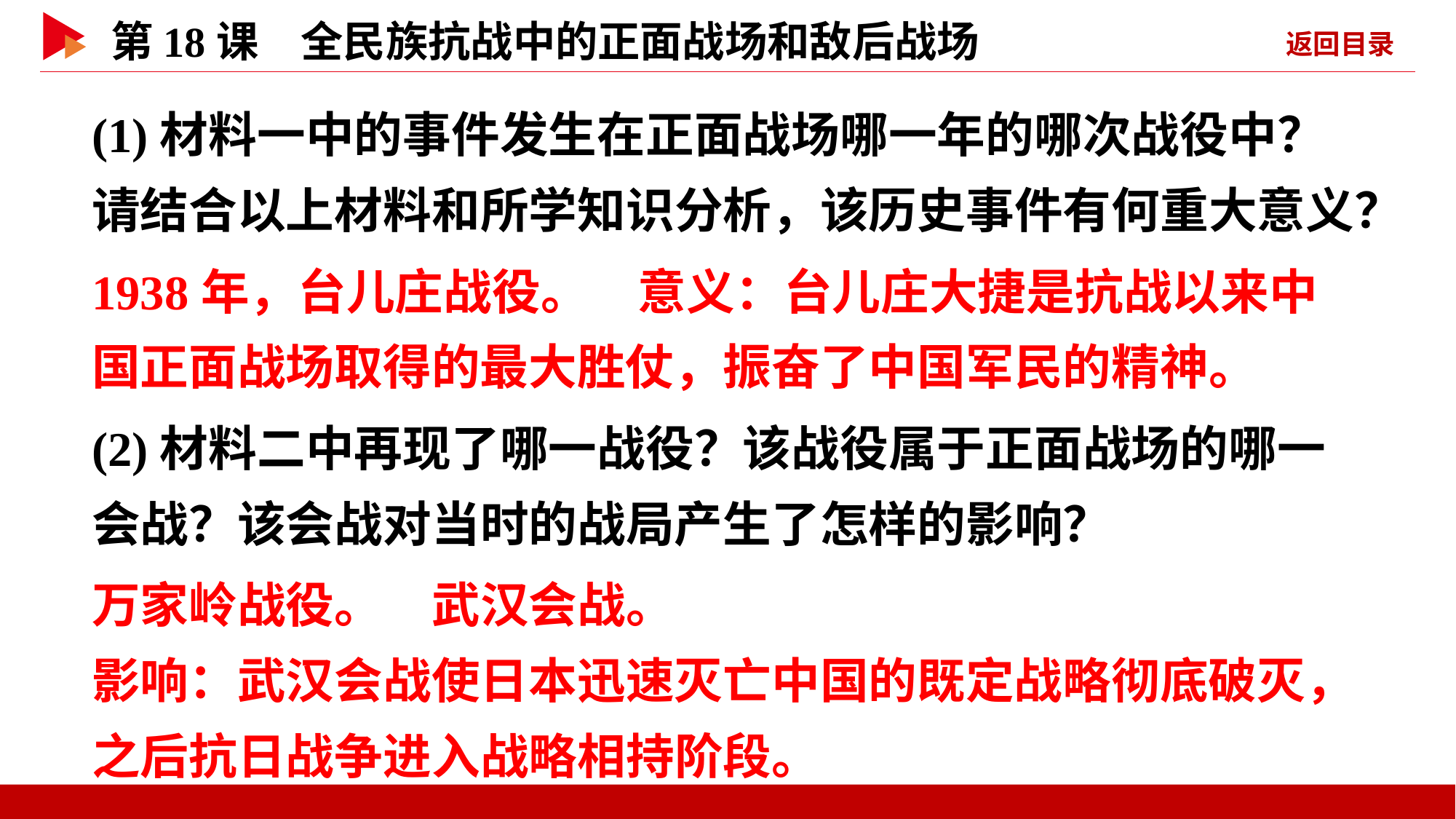

(1)材料一中的事件发生在正面战场哪一年的哪次战役中？请结合以上材料和所学知识分析，该历史事件有何重大意义？
1938年，台儿庄战役。　意义：台儿庄大捷是抗战以来中国正面战场取得的最大胜仗，振奋了中国军民的精神。
(2)材料二中再现了哪一战役？该战役属于正面战场的哪一会战？该会战对当时的战局产生了怎样的影响？
万家岭战役。　武汉会战。
影响：武汉会战使日本迅速灭亡中国的既定战略彻底破灭，之后抗日战争进入战略相持阶段。